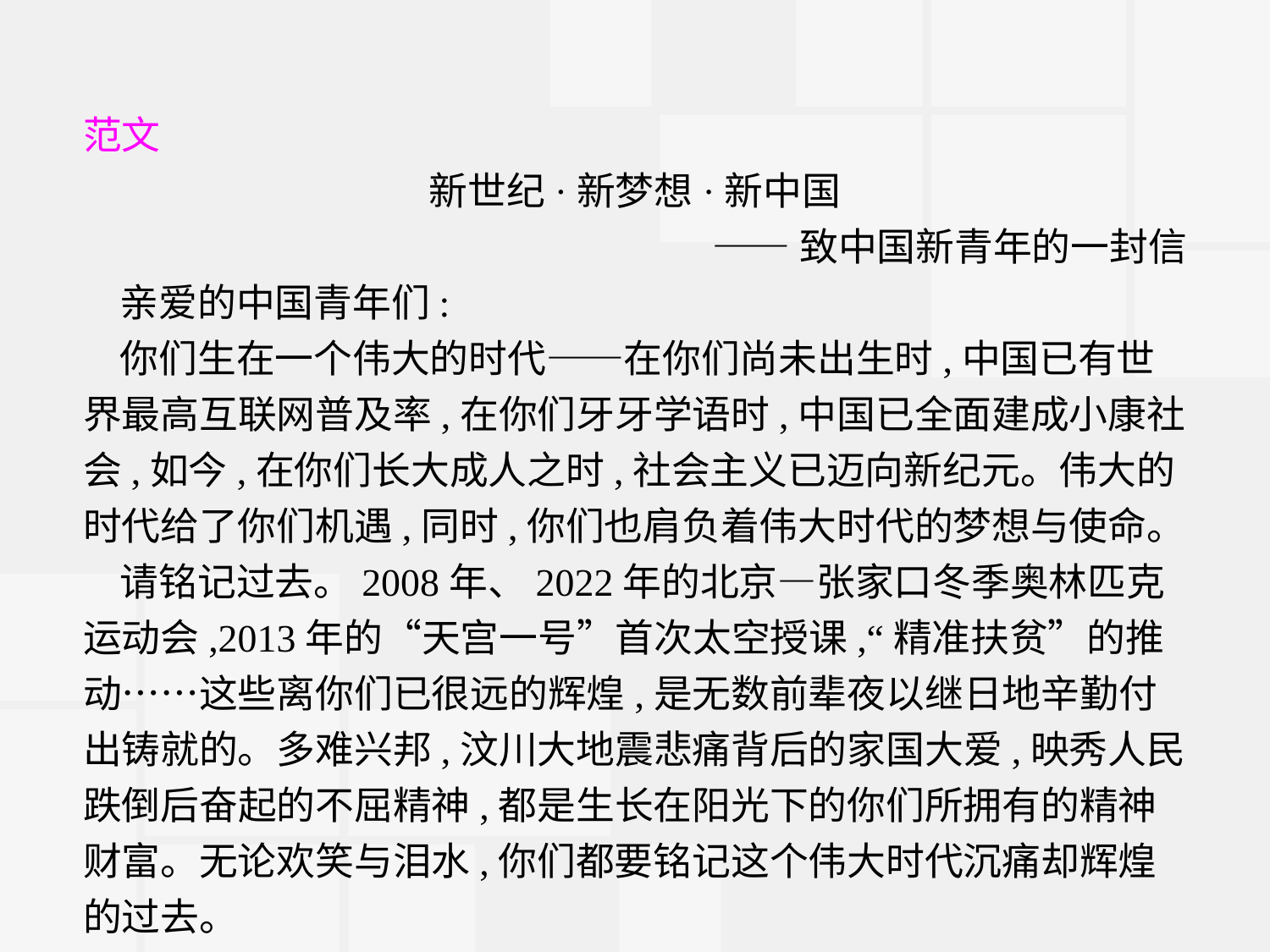

范文
新世纪·新梦想·新中国
——致中国新青年的一封信
亲爱的中国青年们:
你们生在一个伟大的时代——在你们尚未出生时,中国已有世界最高互联网普及率,在你们牙牙学语时,中国已全面建成小康社会,如今,在你们长大成人之时,社会主义已迈向新纪元。伟大的时代给了你们机遇,同时,你们也肩负着伟大时代的梦想与使命。
请铭记过去。2008年、2022年的北京—张家口冬季奥林匹克运动会,2013年的“天宫一号”首次太空授课,“精准扶贫”的推动……这些离你们已很远的辉煌,是无数前辈夜以继日地辛勤付出铸就的。多难兴邦,汶川大地震悲痛背后的家国大爱,映秀人民跌倒后奋起的不屈精神,都是生长在阳光下的你们所拥有的精神财富。无论欢笑与泪水,你们都要铭记这个伟大时代沉痛却辉煌的过去。